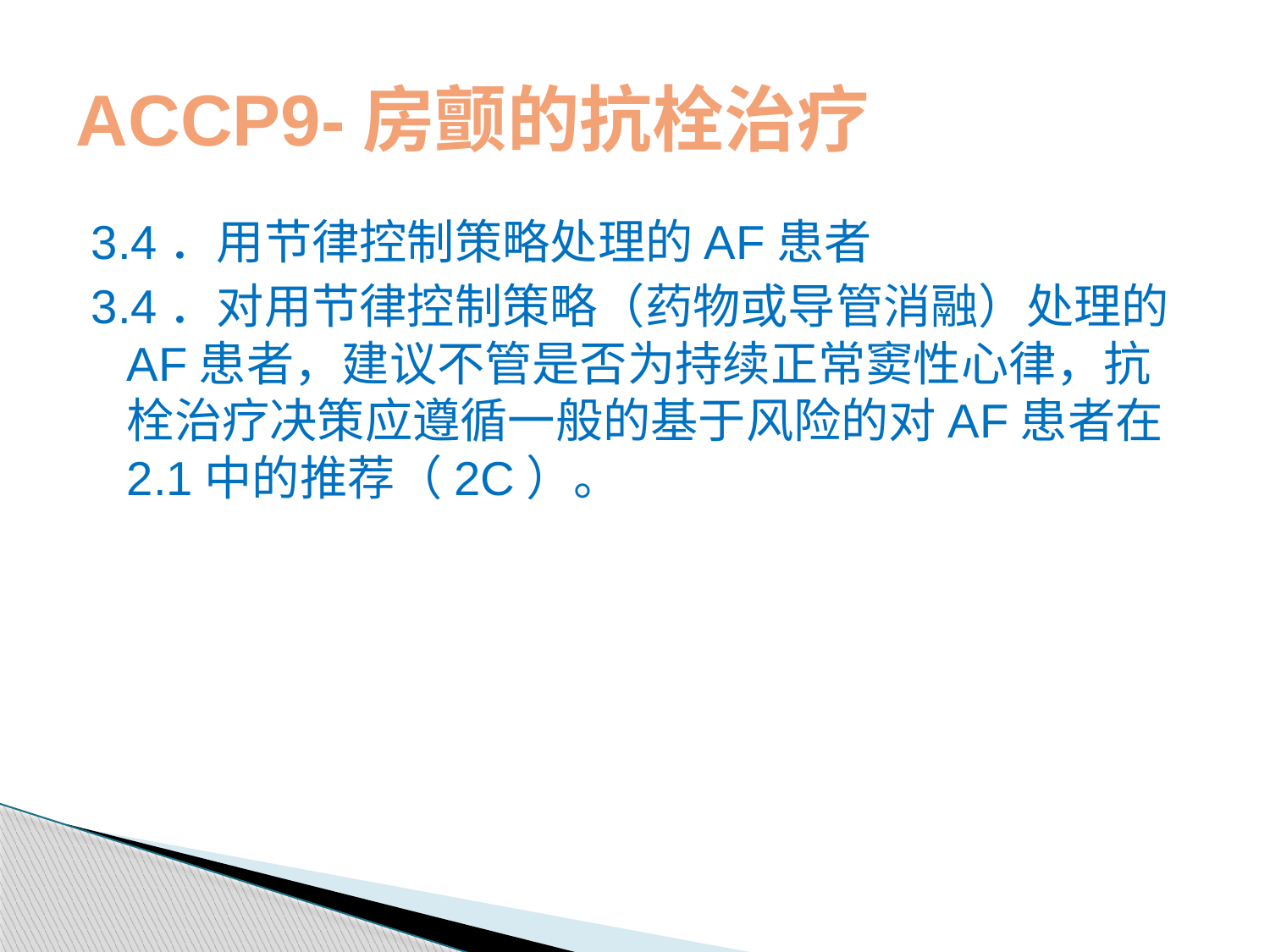

# ACCP9-房颤的抗栓治疗
3.4．用节律控制策略处理的AF患者
3.4．对用节律控制策略（药物或导管消融）处理的AF患者，建议不管是否为持续正常窦性心律，抗栓治疗决策应遵循一般的基于风险的对AF患者在2.1中的推荐（2C）。